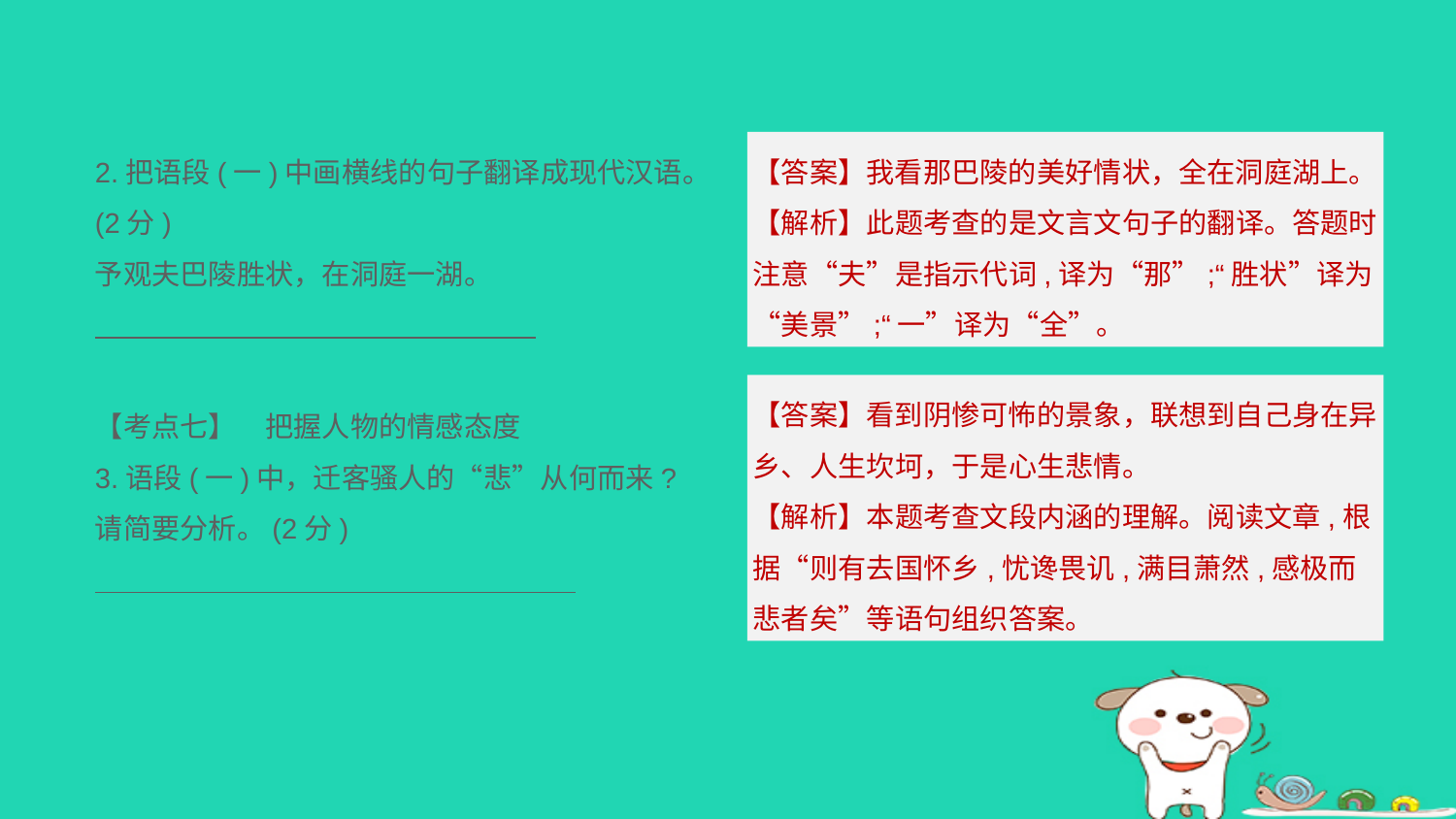

2.把语段(一)中画横线的句子翻译成现代汉语。(2分)
予观夫巴陵胜状，在洞庭一湖。

【考点七】　把握人物的情感态度
3.语段(一)中，迁客骚人的“悲”从何而来?请简要分析。(2分)

【答案】我看那巴陵的美好情状，全在洞庭湖上。
【解析】此题考查的是文言文句子的翻译。答题时注意“夫”是指示代词,译为“那”;“胜状”译为“美景”;“一”译为“全”。
【答案】看到阴惨可怖的景象，联想到自己身在异乡、人生坎坷，于是心生悲情。
【解析】本题考查文段内涵的理解。阅读文章,根据“则有去国怀乡,忧谗畏讥,满目萧然,感极而悲者矣”等语句组织答案。